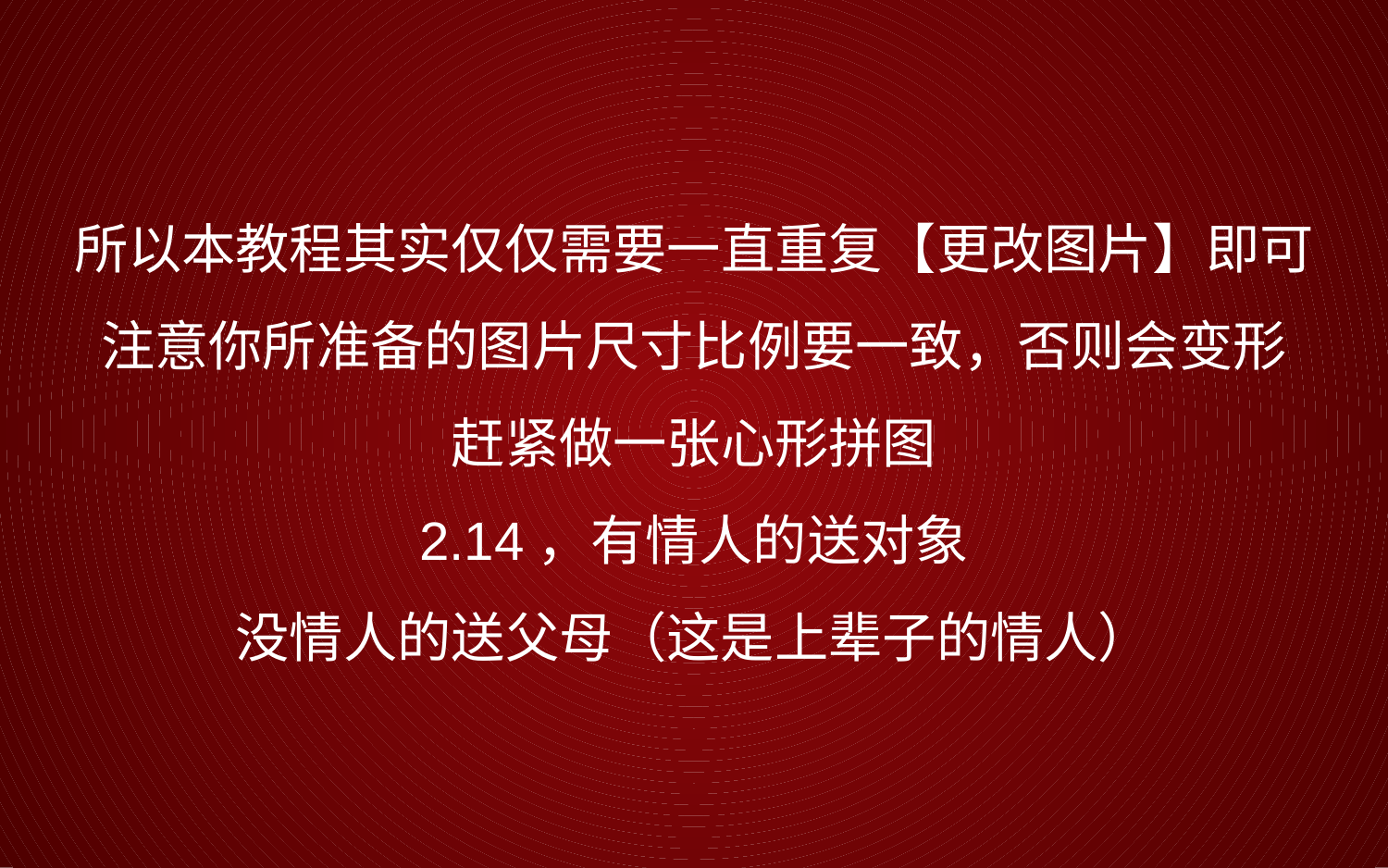

所以本教程其实仅仅需要一直重复【更改图片】即可
注意你所准备的图片尺寸比例要一致，否则会变形
赶紧做一张心形拼图
2.14，有情人的送对象
没情人的送父母（这是上辈子的情人）